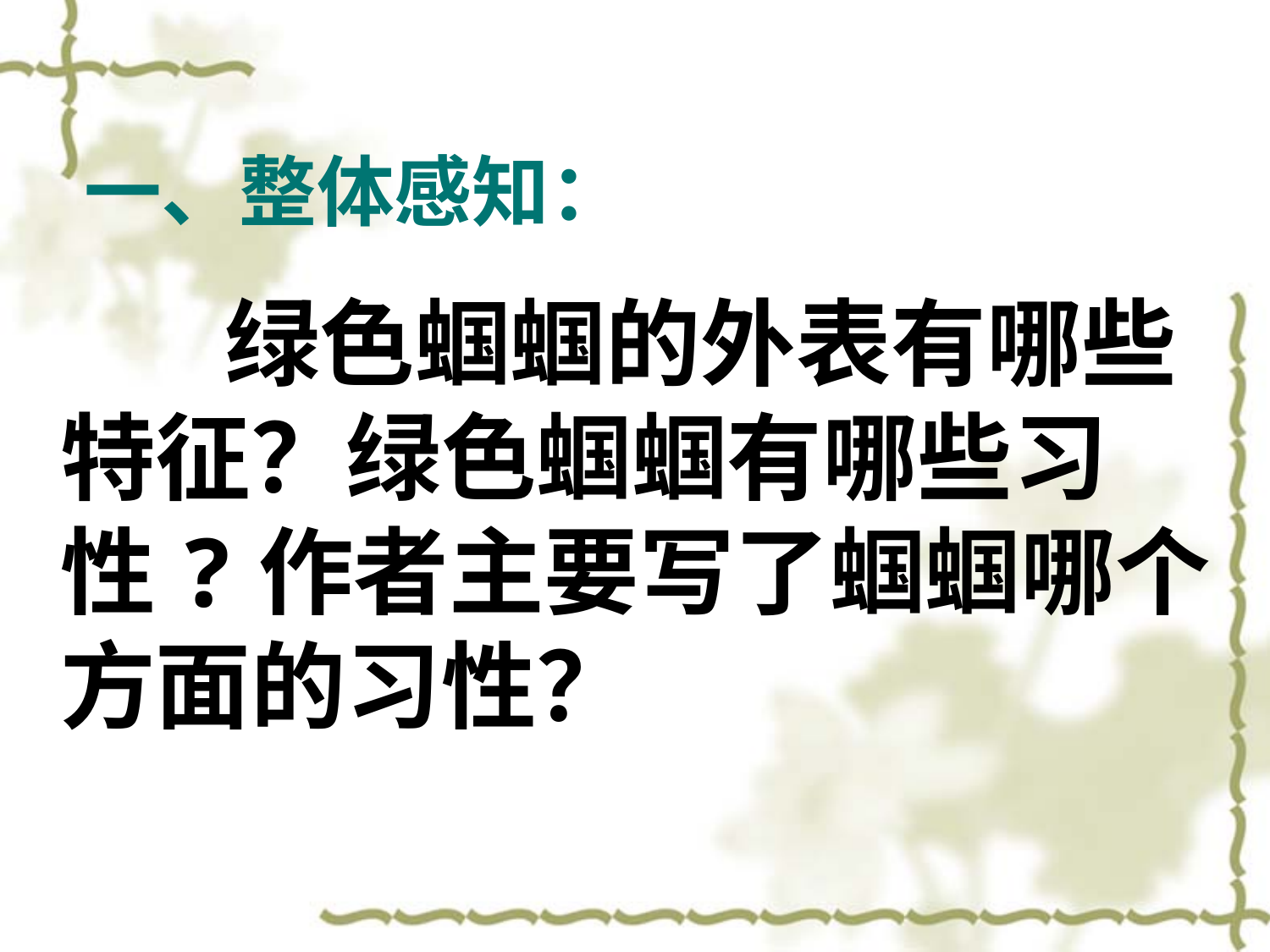

一、整体感知：
           绿色蝈蝈的外表有哪些特征？绿色蝈蝈有哪些习性?作者主要写了蝈蝈哪个方面的习性？